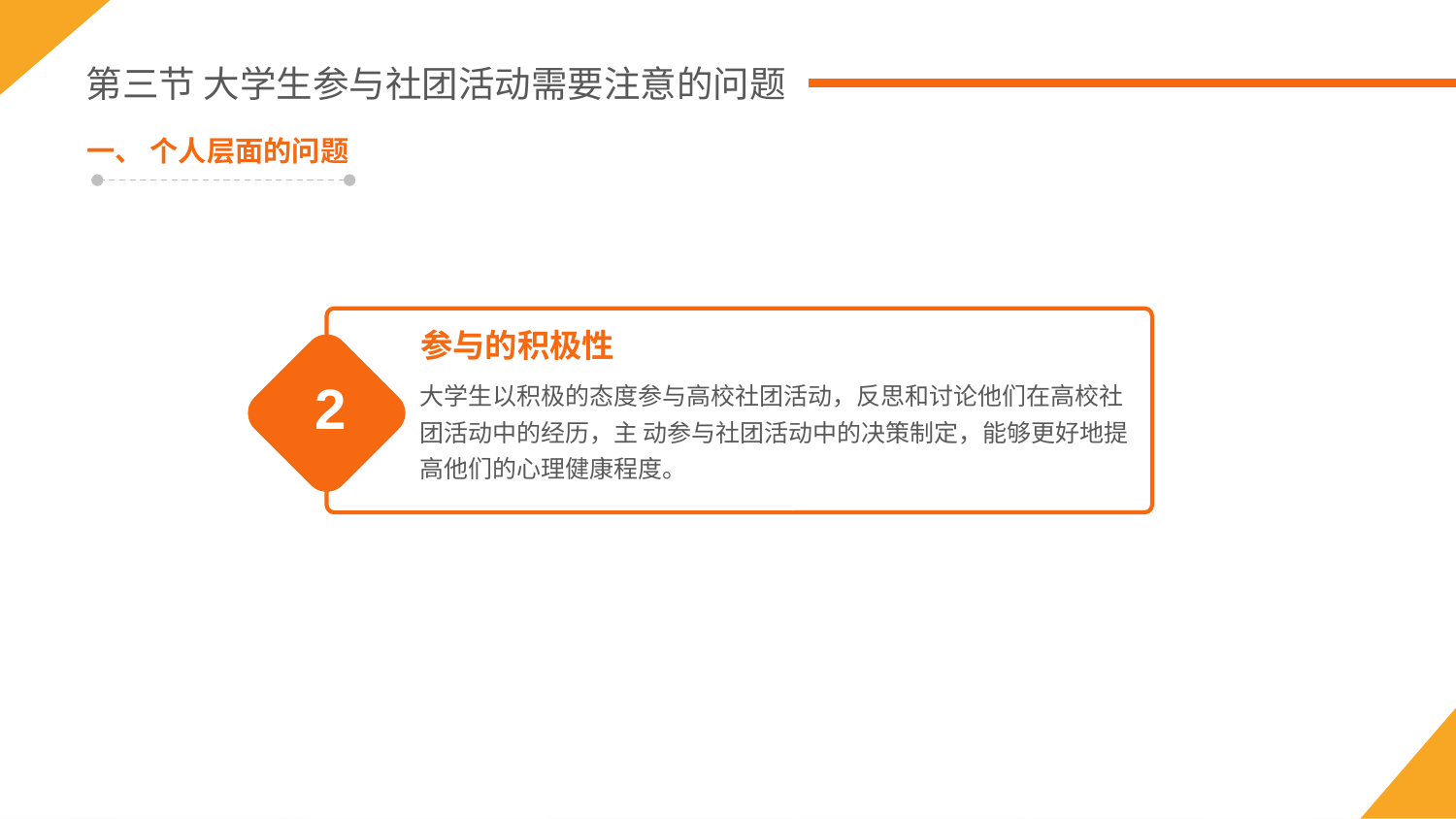

第三节 大学生参与社团活动需要注意的问题
一、 个人层面的问题

参与的积极性
大学生以积极的态度参与高校社团活动，反思和讨论他们在高校社团活动中的经历，主 动参与社团活动中的决策制定，能够更好地提高他们的心理健康程度。

2